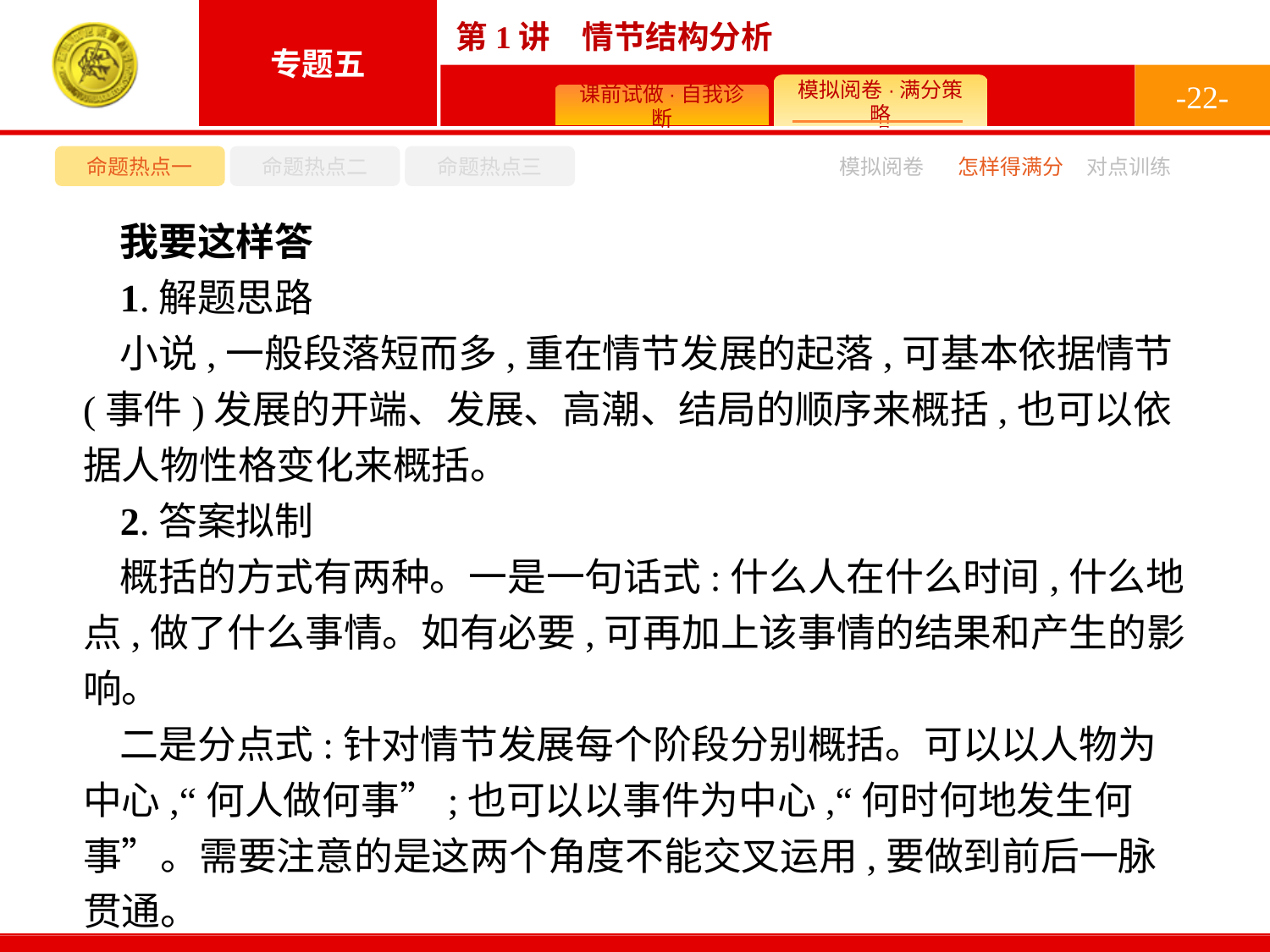

-22-
命题热点一
命题热点二
命题热点三
模拟阅卷
怎样得满分
对点训练
我要这样答
1.解题思路
小说,一般段落短而多,重在情节发展的起落,可基本依据情节(事件)发展的开端、发展、高潮、结局的顺序来概括,也可以依据人物性格变化来概括。
2.答案拟制
概括的方式有两种。一是一句话式:什么人在什么时间,什么地点,做了什么事情。如有必要,可再加上该事情的结果和产生的影响。
二是分点式:针对情节发展每个阶段分别概括。可以以人物为中心,“何人做何事”;也可以以事件为中心,“何时何地发生何事”。需要注意的是这两个角度不能交叉运用,要做到前后一脉贯通。